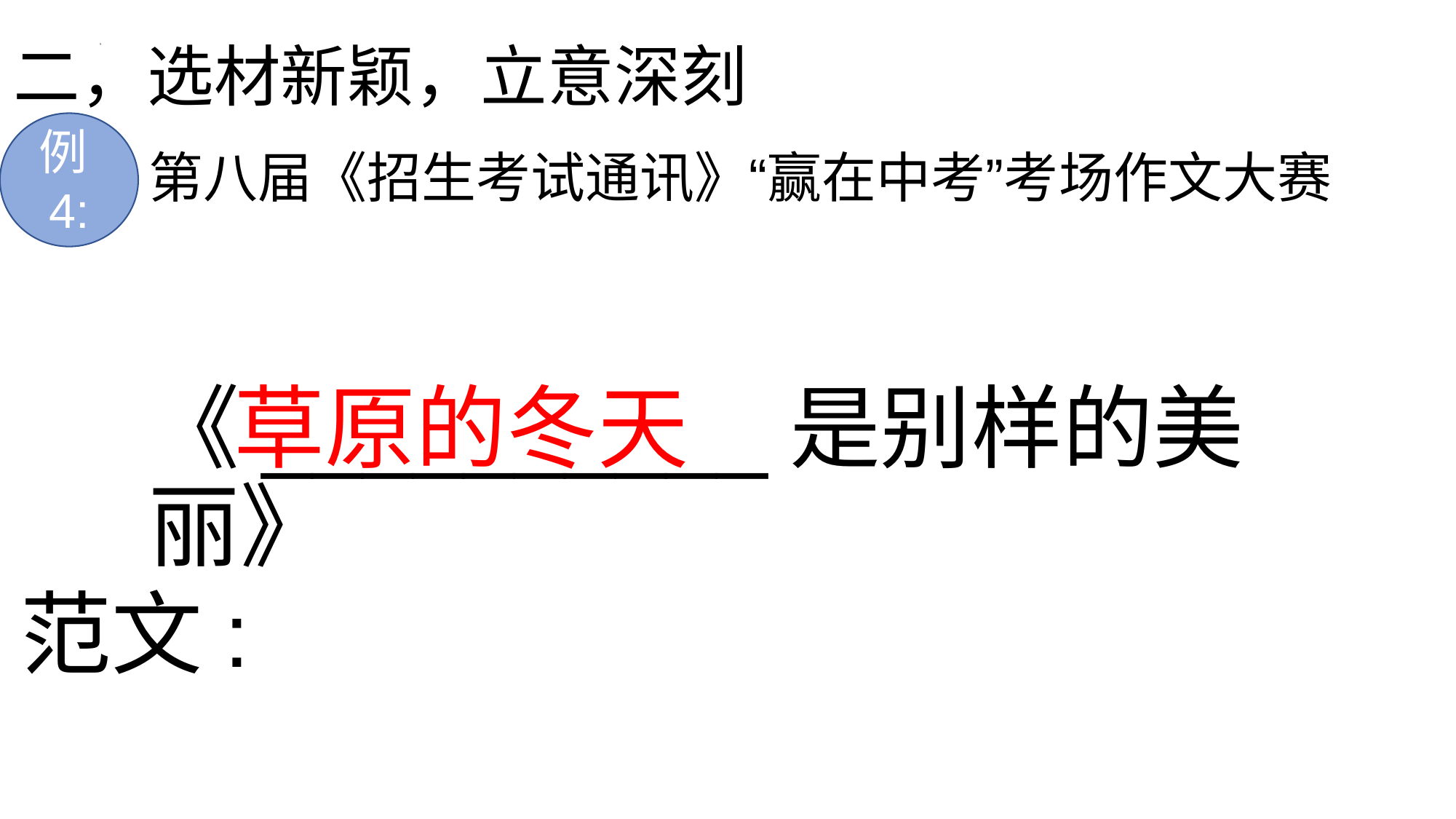

# 二，选材新颖，立意深刻
第八届《招生考试通讯》“赢在中考”考场作文大赛
例4:
《__________是别样的美丽》
草原的冬天
范文: